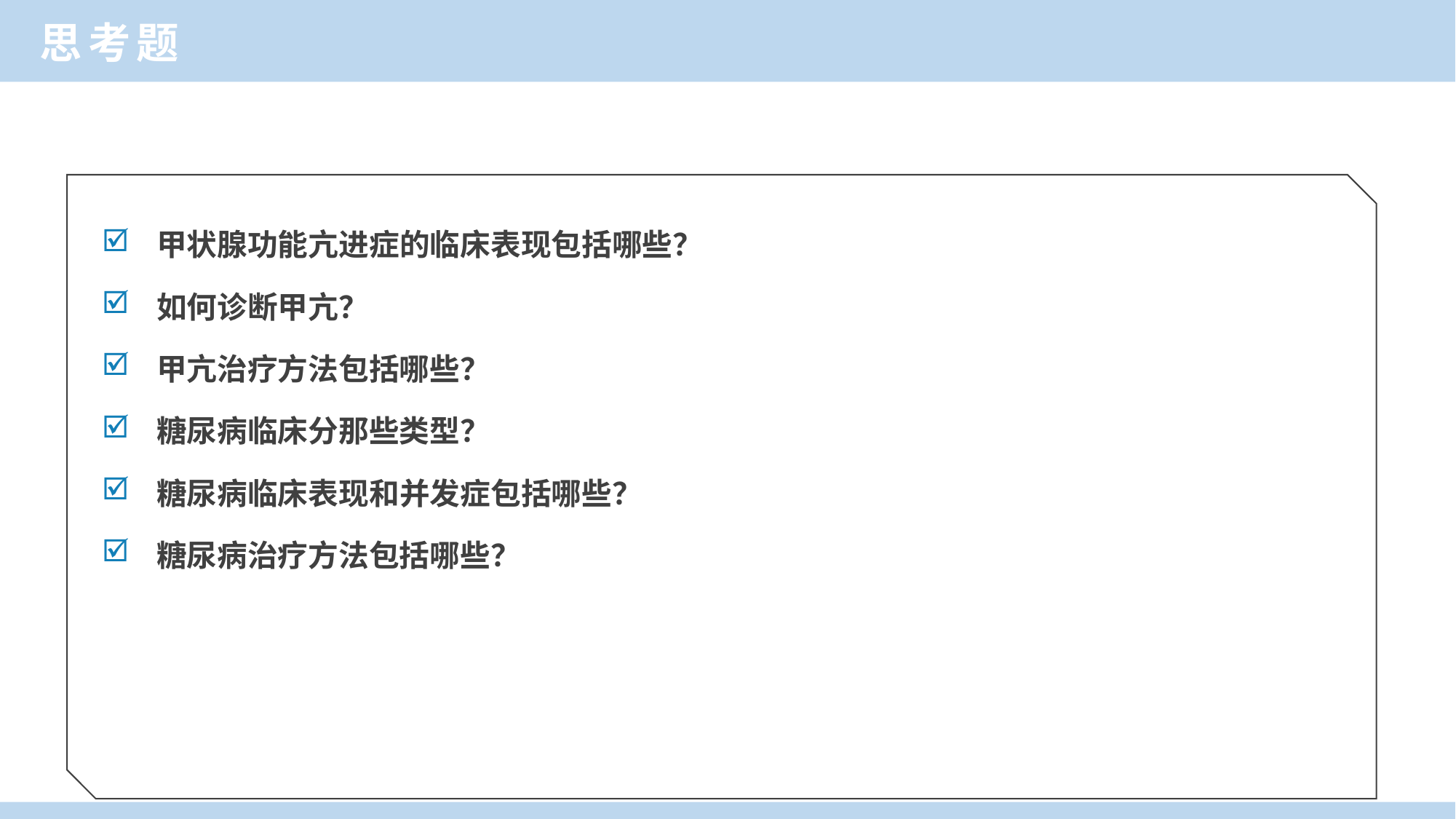

思考题

甲状腺功能亢进症的临床表现包括哪些？
如何诊断甲亢？
甲亢治疗方法包括哪些？
糖尿病临床分那些类型？
糖尿病临床表现和并发症包括哪些？
糖尿病治疗方法包括哪些？